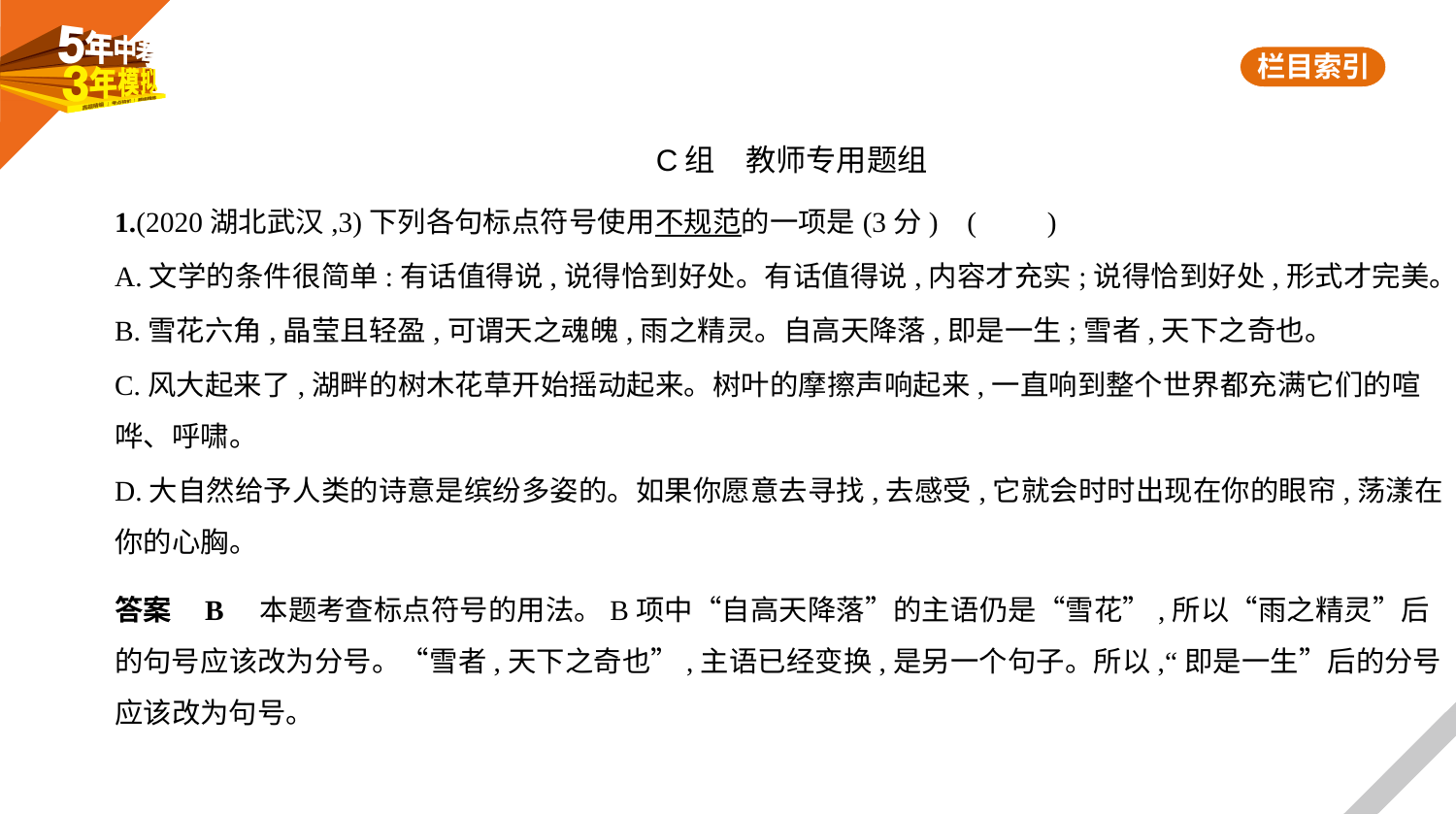

C组　教师专用题组
1.(2020湖北武汉,3)下列各句标点符号使用不规范的一项是(3分) (　　)
A.文学的条件很简单:有话值得说,说得恰到好处。有话值得说,内容才充实;说得恰到好处,形式才完美。
B.雪花六角,晶莹且轻盈,可谓天之魂魄,雨之精灵。自高天降落,即是一生;雪者,天下之奇也。
C.风大起来了,湖畔的树木花草开始摇动起来。树叶的摩擦声响起来,一直响到整个世界都充满它们的喧
哗、呼啸。
D.大自然给予人类的诗意是缤纷多姿的。如果你愿意去寻找,去感受,它就会时时出现在你的眼帘,荡漾在
你的心胸。
答案    B　本题考查标点符号的用法。B项中“自高天降落”的主语仍是“雪花”,所以“雨之精灵”后
的句号应该改为分号。“雪者,天下之奇也”,主语已经变换,是另一个句子。所以,“即是一生”后的分号
应该改为句号。